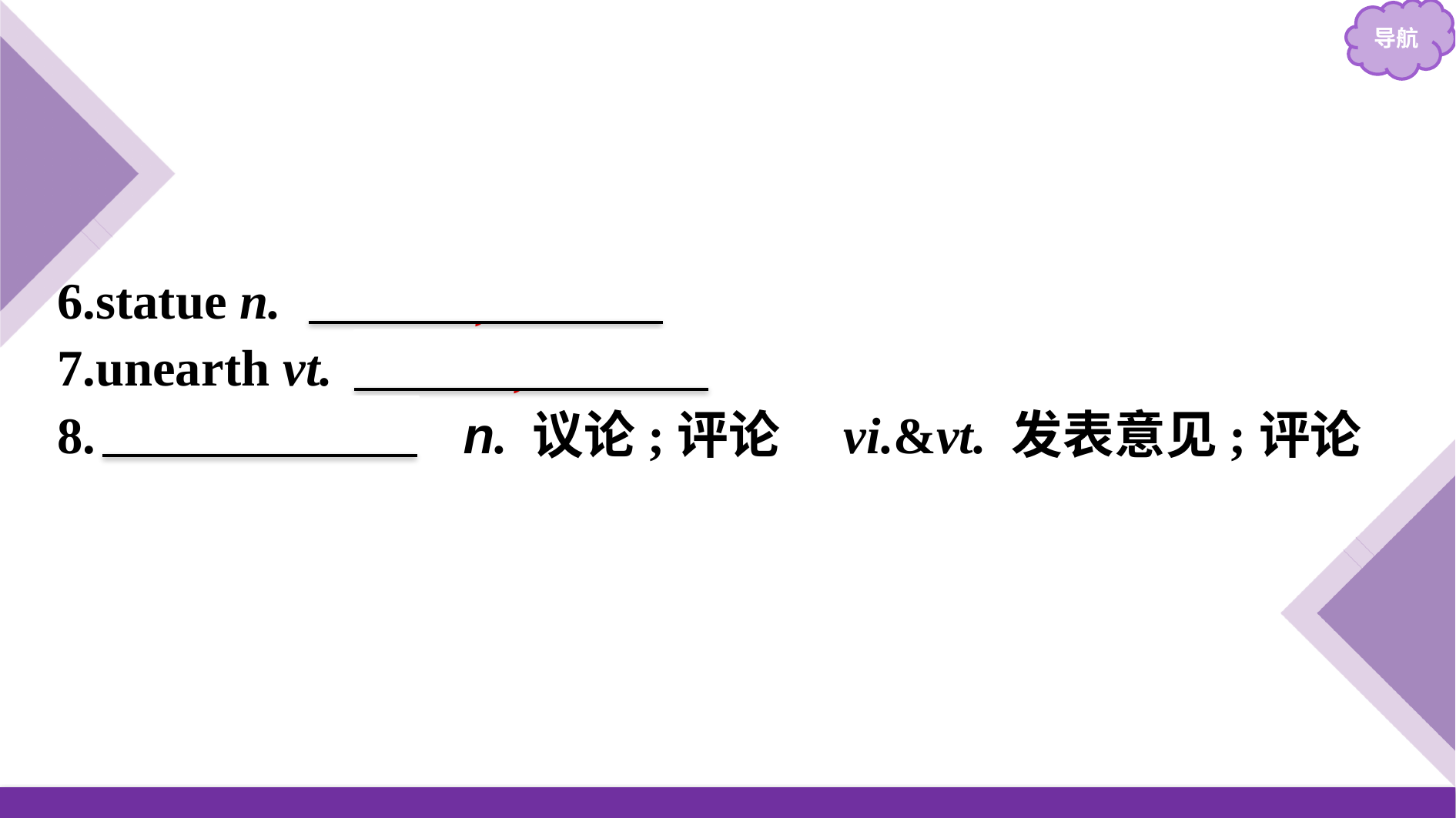

6.statue n. 　雕塑;雕像
7.unearth vt.　挖掘;发掘
8.　comment　 n. 议论;评论　vi.&vt. 发表意见;评论